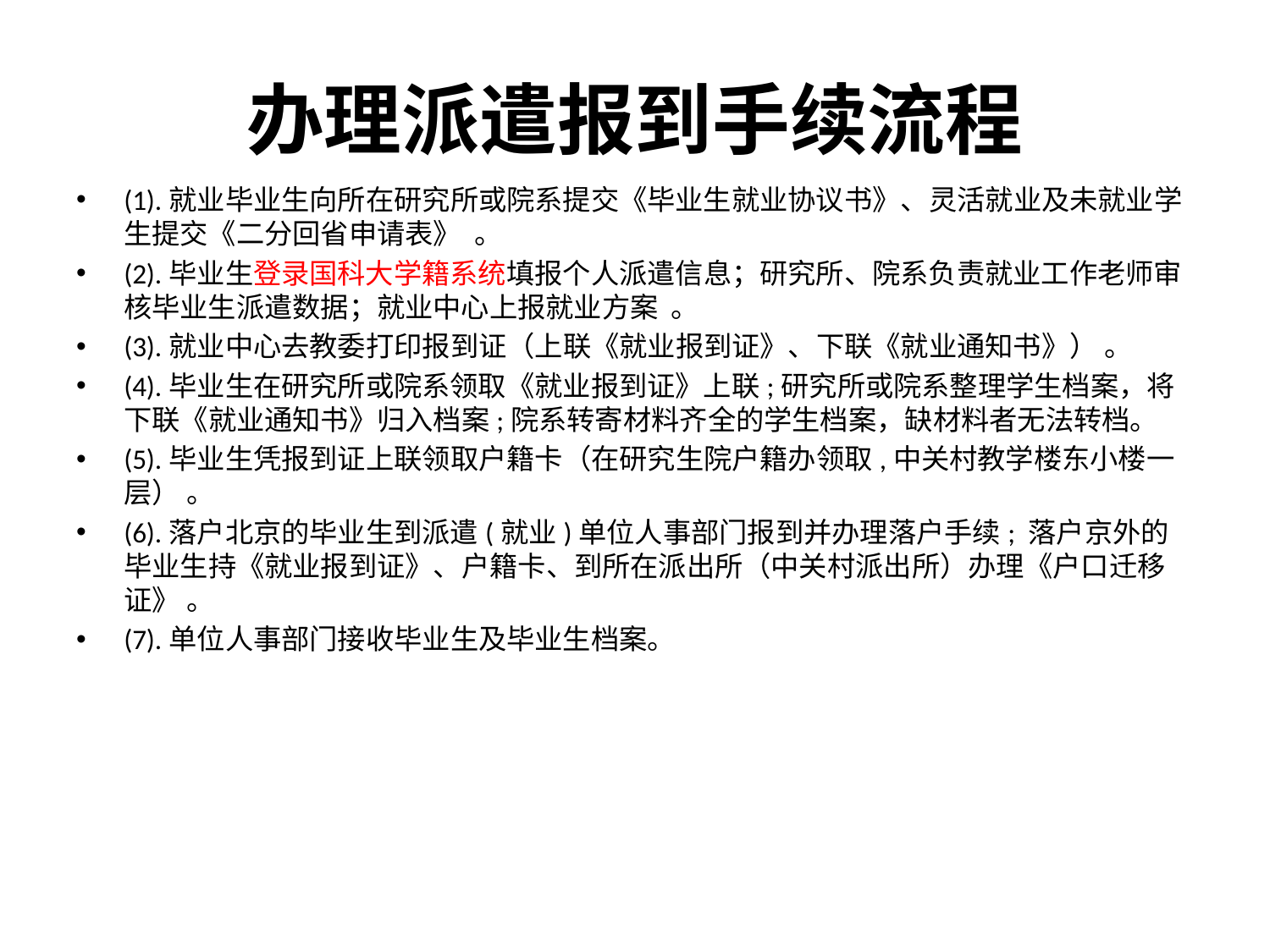

# 办理派遣报到手续流程
(1).就业毕业生向所在研究所或院系提交《毕业生就业协议书》、灵活就业及未就业学生提交《二分回省申请表》  。
(2).毕业生登录国科大学籍系统填报个人派遣信息；研究所、院系负责就业工作老师审核毕业生派遣数据；就业中心上报就业方案  。
(3).就业中心去教委打印报到证（上联《就业报到证》、下联《就业通知书》） 。
(4).毕业生在研究所或院系领取《就业报到证》上联;研究所或院系整理学生档案，将下联《就业通知书》归入档案;院系转寄材料齐全的学生档案，缺材料者无法转档。
(5).毕业生凭报到证上联领取户籍卡（在研究生院户籍办领取,中关村教学楼东小楼一层） 。
(6).落户北京的毕业生到派遣(就业)单位人事部门报到并办理落户手续; 落户京外的毕业生持《就业报到证》、户籍卡、到所在派出所（中关村派出所）办理《户口迁移证》 。
(7).单位人事部门接收毕业生及毕业生档案。